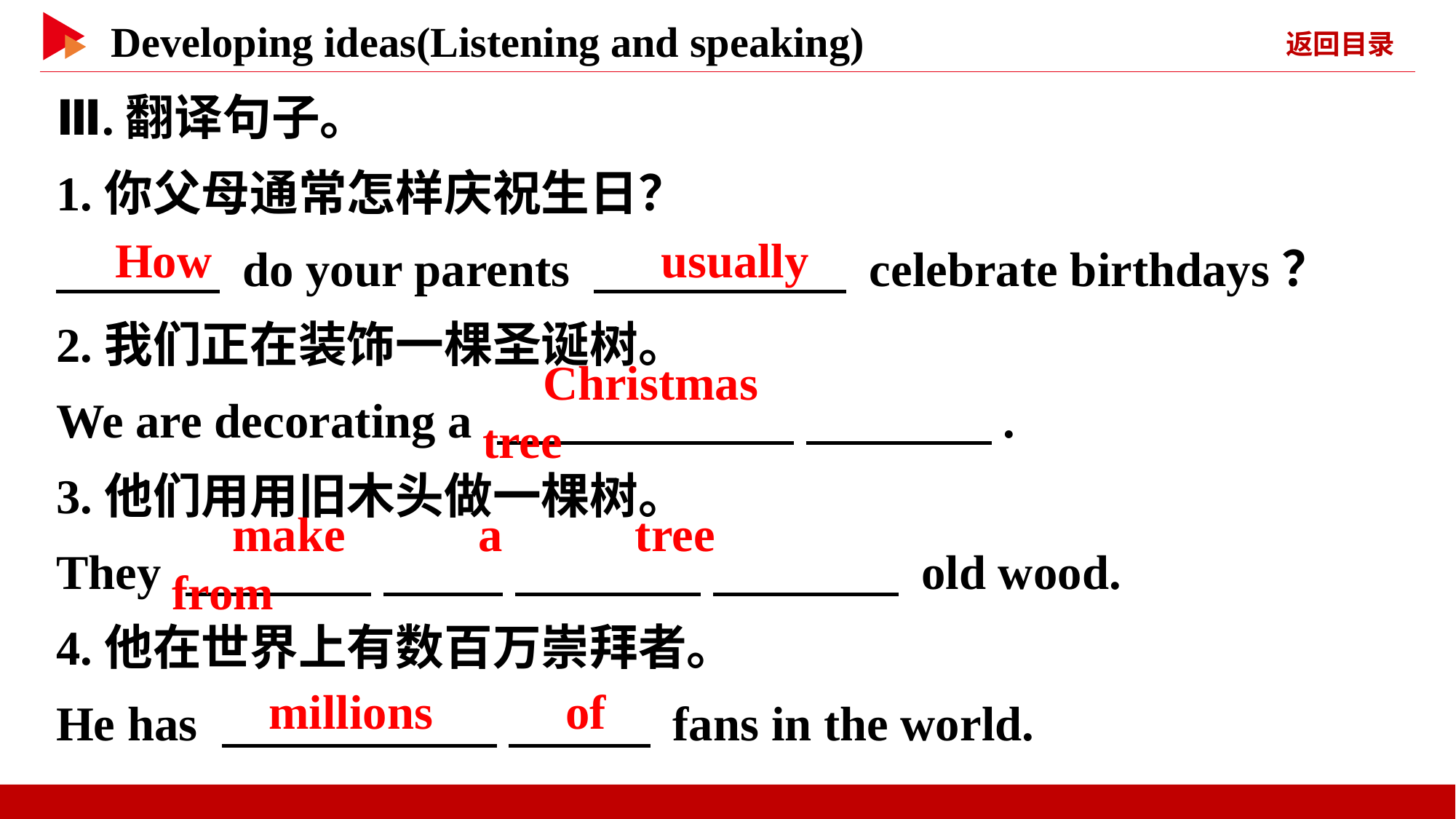

Ⅲ.翻译句子。
1.你父母通常怎样庆祝生日？
　      　 do your parents 　              　 celebrate birthdays？
2.我们正在装饰一棵圣诞树。
We are decorating a 　                  　 　        　.
3.他们用用旧木头做一棵树。
They 　        　 　  　 　        　 　        　 old wood.
4.他在世界上有数百万崇拜者。
He has 　                　 　    　 fans in the world.
　How
　usually
　Christmas　 　tree
　make　 　a　 　tree　 　from
　millions　 　of